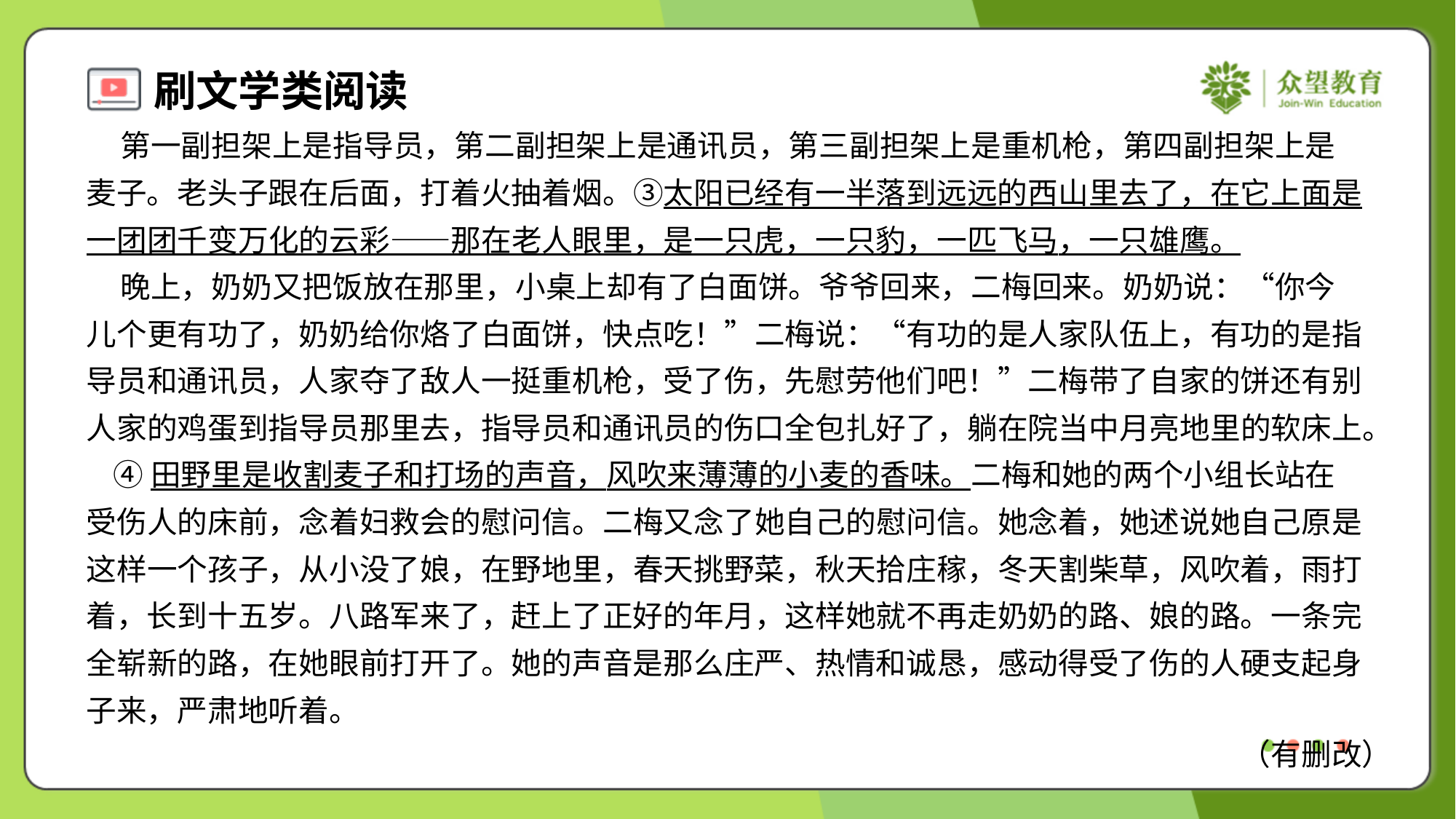

第一副担架上是指导员，第二副担架上是通讯员，第三副担架上是重机枪，第四副担架上是
麦子。老头子跟在后面，打着火抽着烟。③太阳已经有一半落到远远的西山里去了，在它上面是
一团团千变万化的云彩——那在老人眼里，是一只虎，一只豹，一匹飞马，一只雄鹰。
    晚上，奶奶又把饭放在那里，小桌上却有了白面饼。爷爷回来，二梅回来。奶奶说：“你今
儿个更有功了，奶奶给你烙了白面饼，快点吃！”二梅说：“有功的是人家队伍上，有功的是指
导员和通讯员，人家夺了敌人一挺重机枪，受了伤，先慰劳他们吧！”二梅带了自家的饼还有别
人家的鸡蛋到指导员那里去，指导员和通讯员的伤口全包扎好了，躺在院当中月亮地里的软床上。
    ④田野里是收割麦子和打场的声音，风吹来薄薄的小麦的香味。二梅和她的两个小组长站在
受伤人的床前，念着妇救会的慰问信。二梅又念了她自己的慰问信。她念着，她述说她自己原是
这样一个孩子，从小没了娘，在野地里，春天挑野菜，秋天拾庄稼，冬天割柴草，风吹着，雨打
着，长到十五岁。八路军来了，赶上了正好的年月，这样她就不再走奶奶的路、娘的路。一条完
全崭新的路，在她眼前打开了。她的声音是那么庄严、热情和诚恳，感动得受了伤的人硬支起身
子来，严肃地听着。
（有删改）